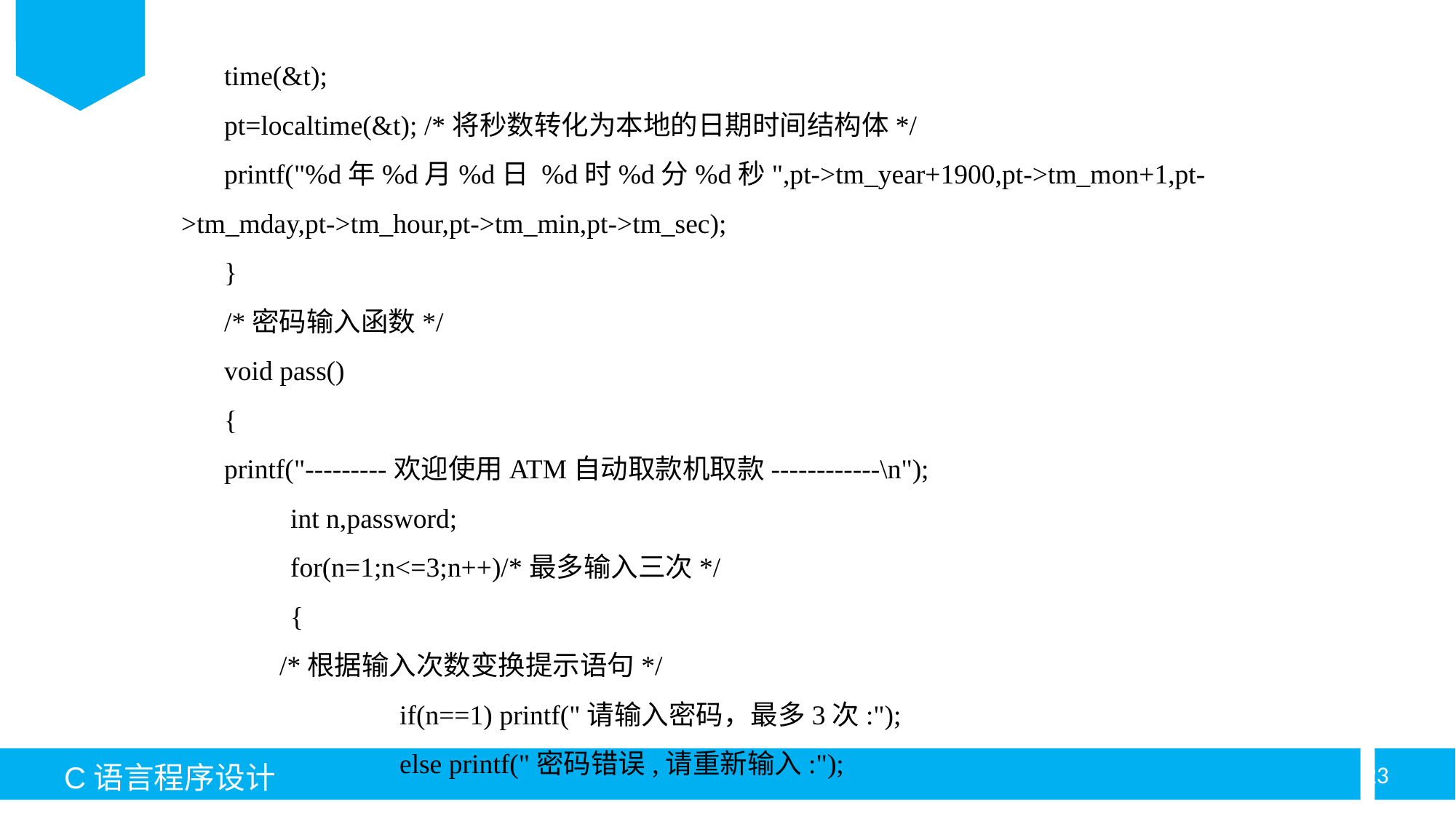

time(&t);
pt=localtime(&t); /*将秒数转化为本地的日期时间结构体*/
printf("%d年%d月%d日 %d时%d分%d秒",pt->tm_year+1900,pt->tm_mon+1,pt->tm_mday,pt->tm_hour,pt->tm_min,pt->tm_sec);
}
/*密码输入函数*/
void pass()
{
printf("---------欢迎使用ATM自动取款机取款------------\n");
	int n,password;
	for(n=1;n<=3;n++)/*最多输入三次*/
	{
        /*根据输入次数变换提示语句*/
		if(n==1) printf("请输入密码，最多3次:");
		else printf("密码错误,请重新输入:");